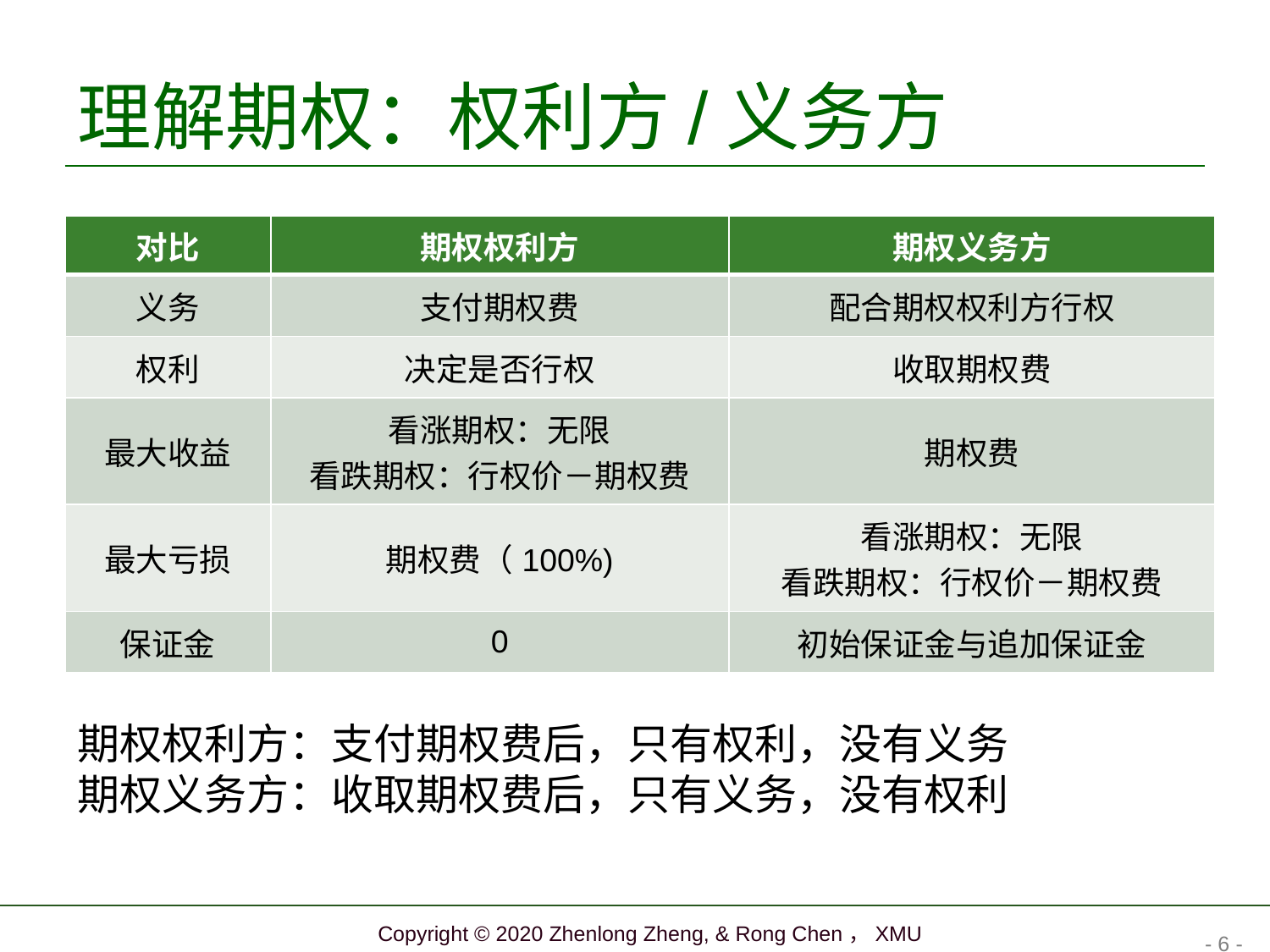

# 理解期权：权利方/义务方
| 对比 | 期权权利方 | 期权义务方 |
| --- | --- | --- |
| 义务 | 支付期权费 | 配合期权权利方行权 |
| 权利 | 决定是否行权 | 收取期权费 |
| 最大收益 | 看涨期权：无限 看跌期权：行权价－期权费 | 期权费 |
| 最大亏损 | 期权费（100%) | 看涨期权：无限 看跌期权：行权价－期权费 |
| 保证金 | 0 | 初始保证金与追加保证金 |
期权权利方：支付期权费后，只有权利，没有义务
期权义务方：收取期权费后，只有义务，没有权利
- 6 -